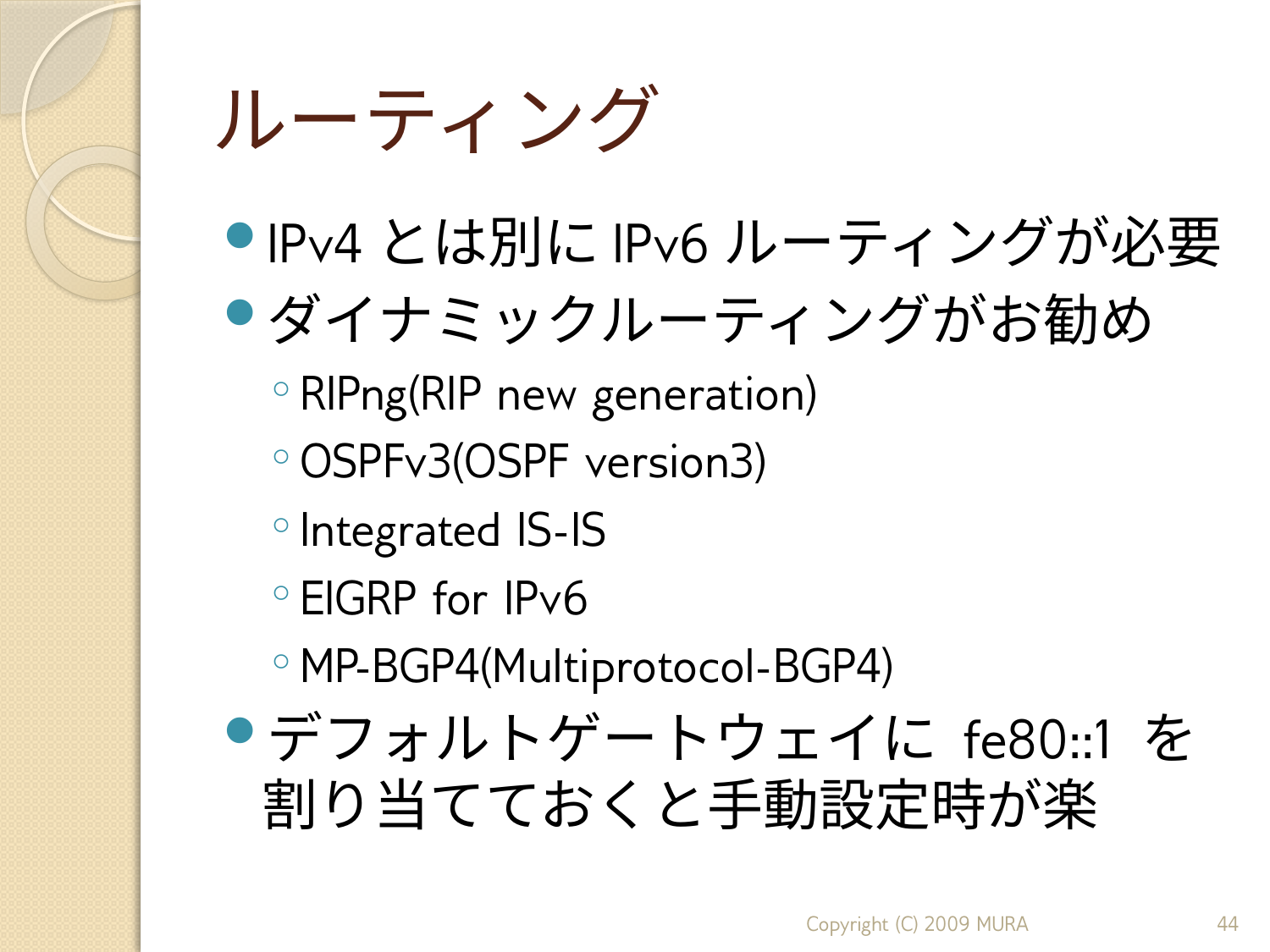

# ルーティング
IPv4とは別にIPv6ルーティングが必要
ダイナミックルーティングがお勧め
RIPng(RIP new generation)
OSPFv3(OSPF version3)
Integrated IS-IS
EIGRP for IPv6
MP-BGP4(Multiprotocol-BGP4)
デフォルトゲートウェイに fe80::1 を割り当てておくと手動設定時が楽
Copyright (C) 2009 MURA
44